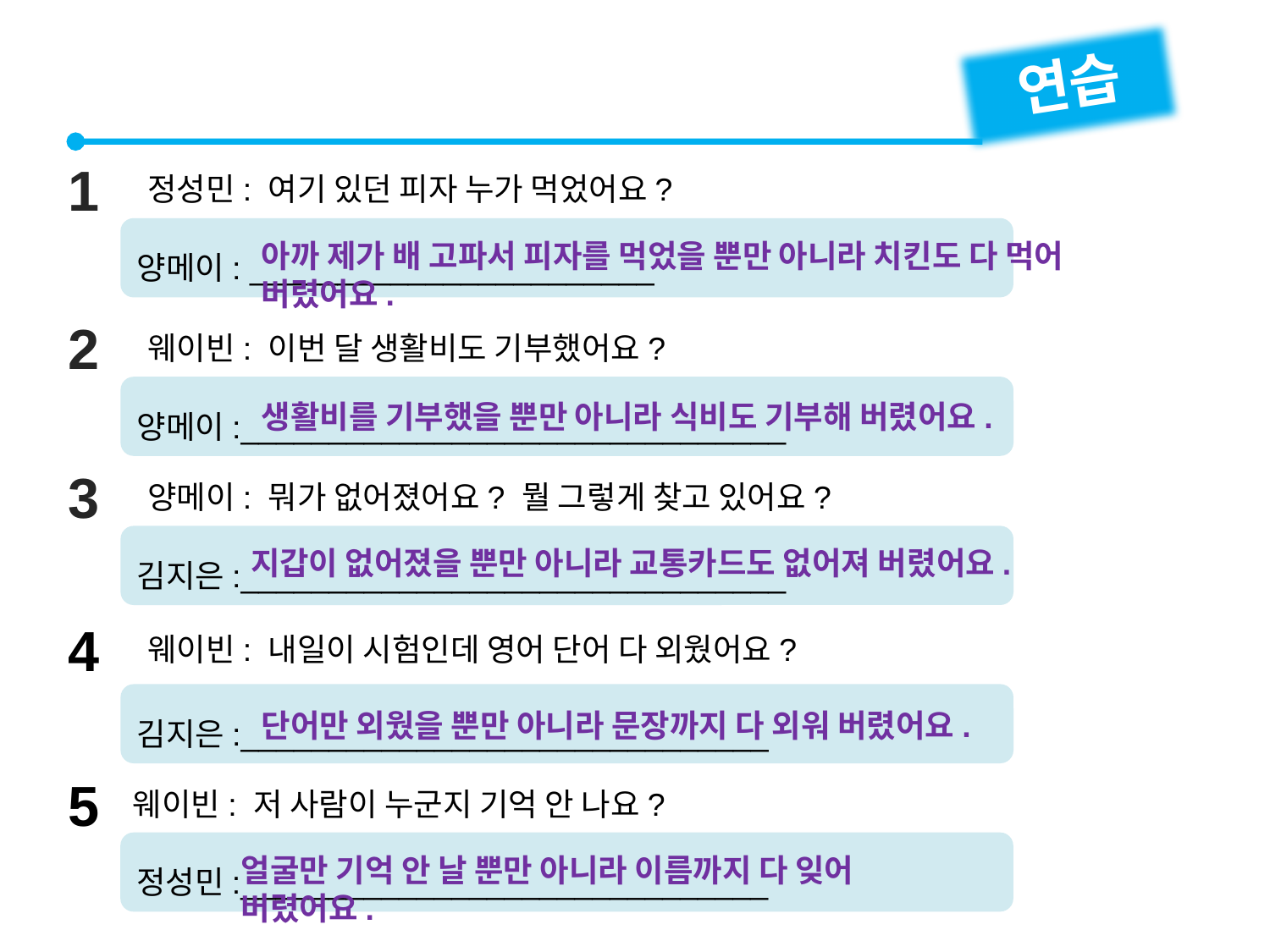

연습
1
정성민: 여기 있던 피자 누가 먹었어요?
양메이: _______________________
아까 제가 배 고파서 피자를 먹었을 뿐만 아니라 치킨도 다 먹어 버렸어요.
2
웨이빈: 이번 달 생활비도 기부했어요?
양메이:_______________________________
생활비를 기부했을 뿐만 아니라 식비도 기부해 버렸어요.
3
양메이: 뭐가 없어졌어요? 뭘 그렇게 찾고 있어요?
김지은:_______________________________
지갑이 없어졌을 뿐만 아니라 교통카드도 없어져 버렸어요.
4
웨이빈: 내일이 시험인데 영어 단어 다 외웠어요?
김지은:______________________________
단어만 외웠을 뿐만 아니라 문장까지 다 외워 버렸어요.
5
웨이빈: 저 사람이 누군지 기억 안 나요?
정성민:______________________________
얼굴만 기억 안 날 뿐만 아니라 이름까지 다 잊어 버렸어요.